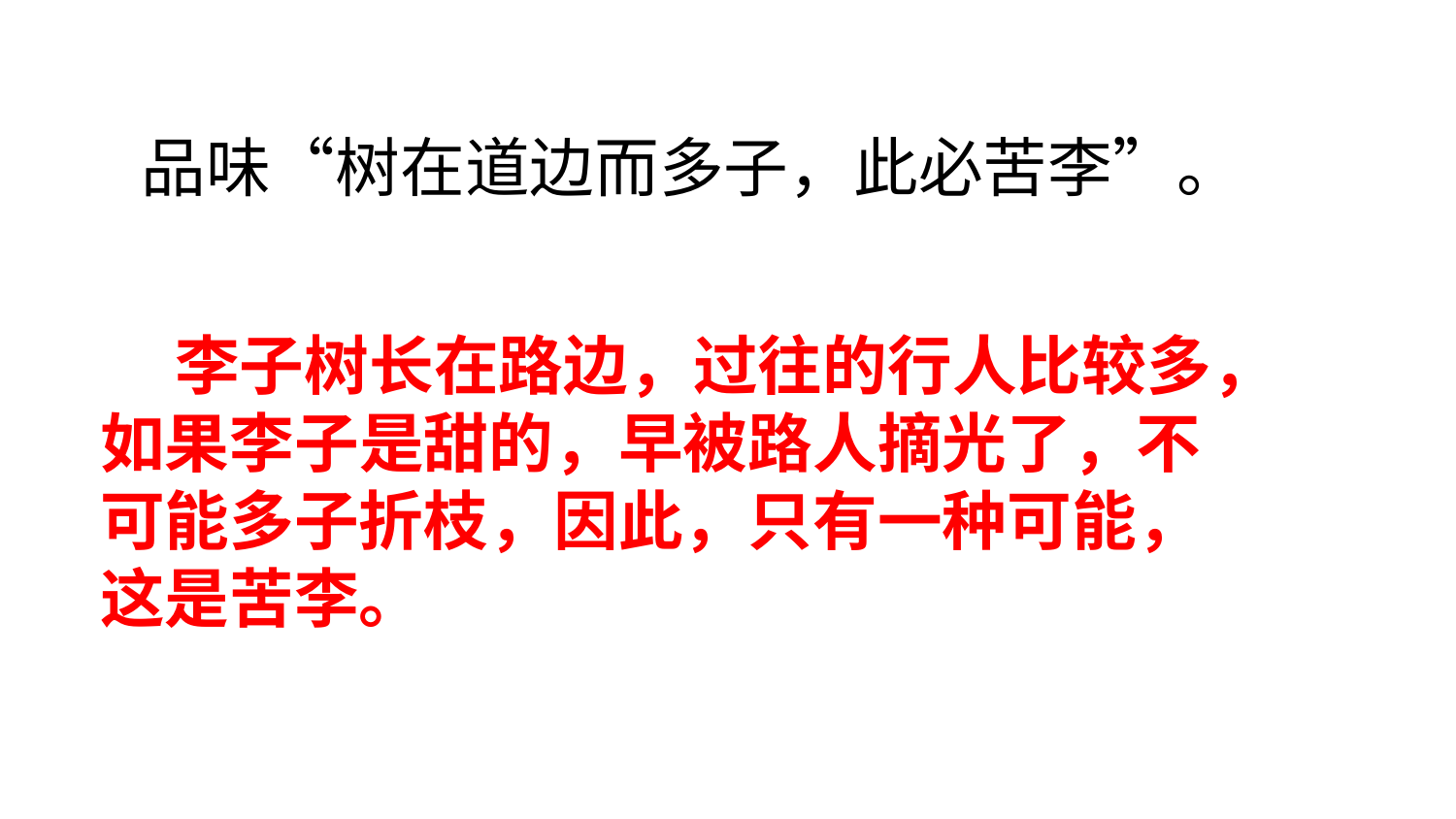

品味“树在道边而多子，此必苦李”。
    李子树长在路边，过往的行人比较多，如果李子是甜的，早被路人摘光了，不可能多子折枝，因此，只有一种可能，这是苦李。